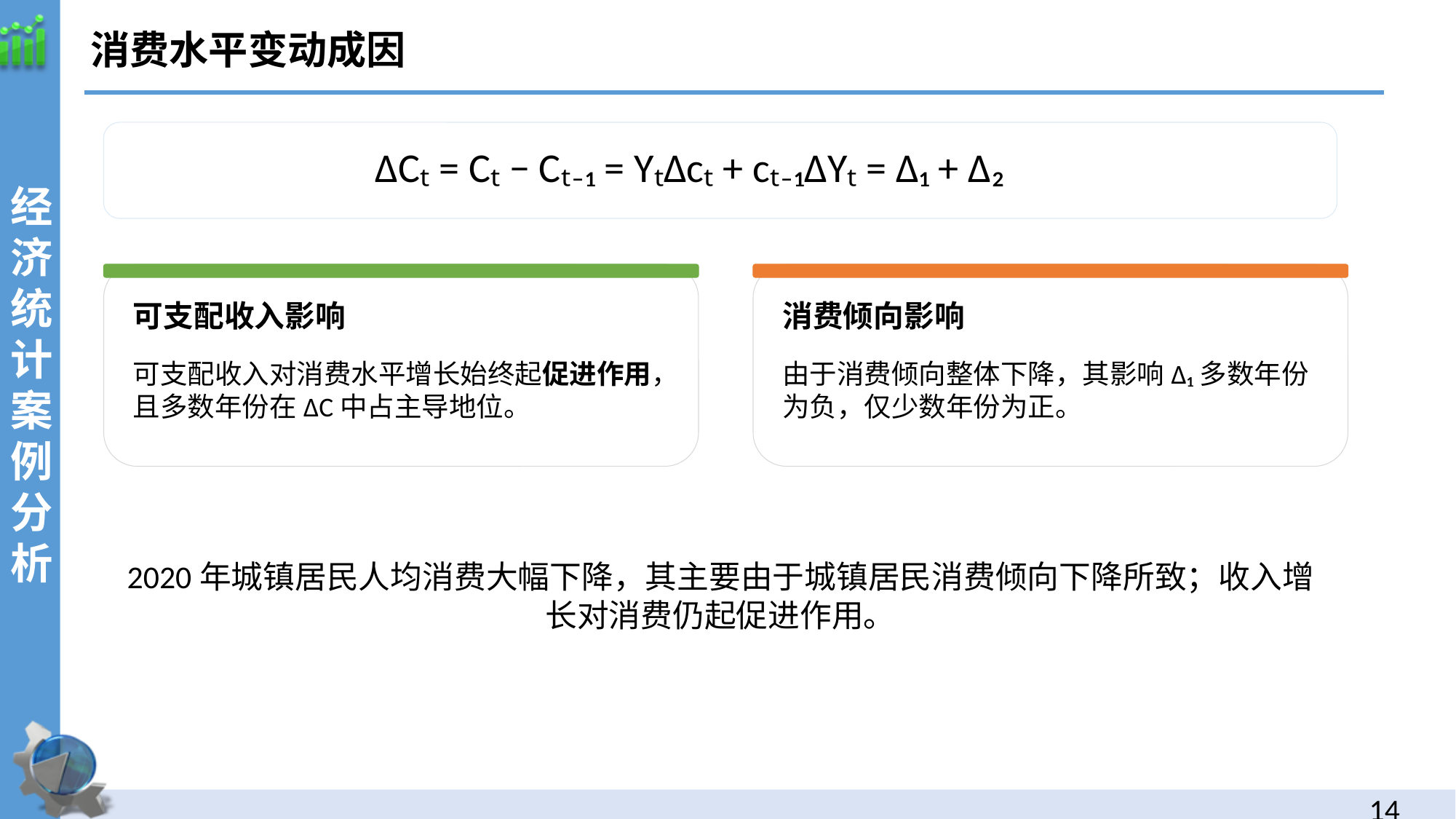

消费水平变动成因

经济统计案例分析

ΔCₜ = Cₜ − Cₜ₋₁ = YₜΔcₜ + cₜ₋₁ΔYₜ = Δ₁ + Δ₂

可支配收入影响
消费倾向影响
可支配收入对消费水平增长始终起促进作用，且多数年份在ΔC中占主导地位。
由于消费倾向整体下降，其影响Δ₁多数年份为负，仅少数年份为正。
2020年城镇居民人均消费大幅下降，其主要由于城镇居民消费倾向下降所致；收入增长对消费仍起促进作用。
14